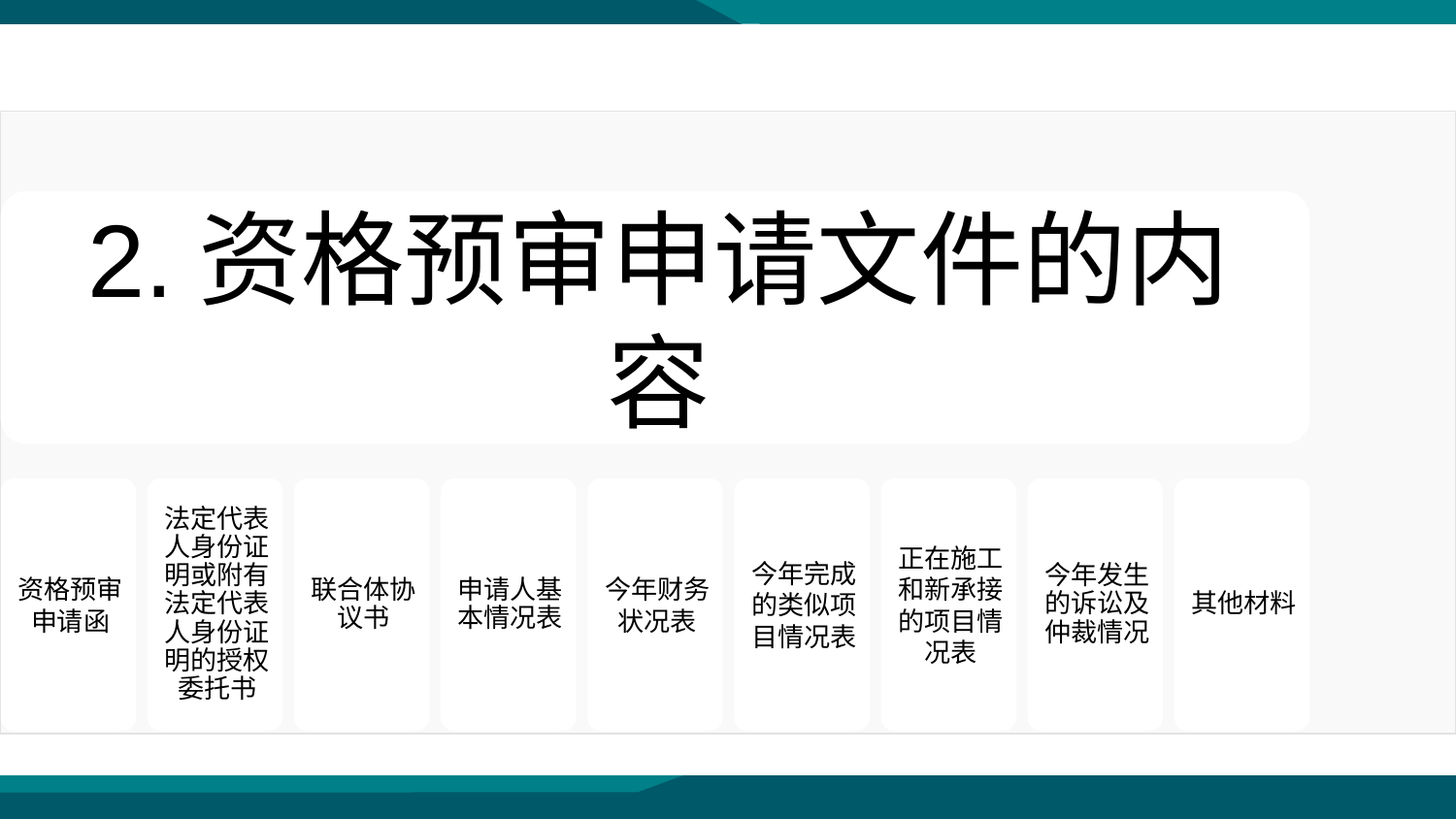

2.资格预审申请文件的内容
资格预审申请函
法定代表人身份证明或附有法定代表人身份证明的授权委托书
联合体协议书
申请人基本情况表
今年财务状况表
今年完成的类似项目情况表
正在施工和新承接的项目情况表
今年发生的诉讼及仲裁情况
其他材料